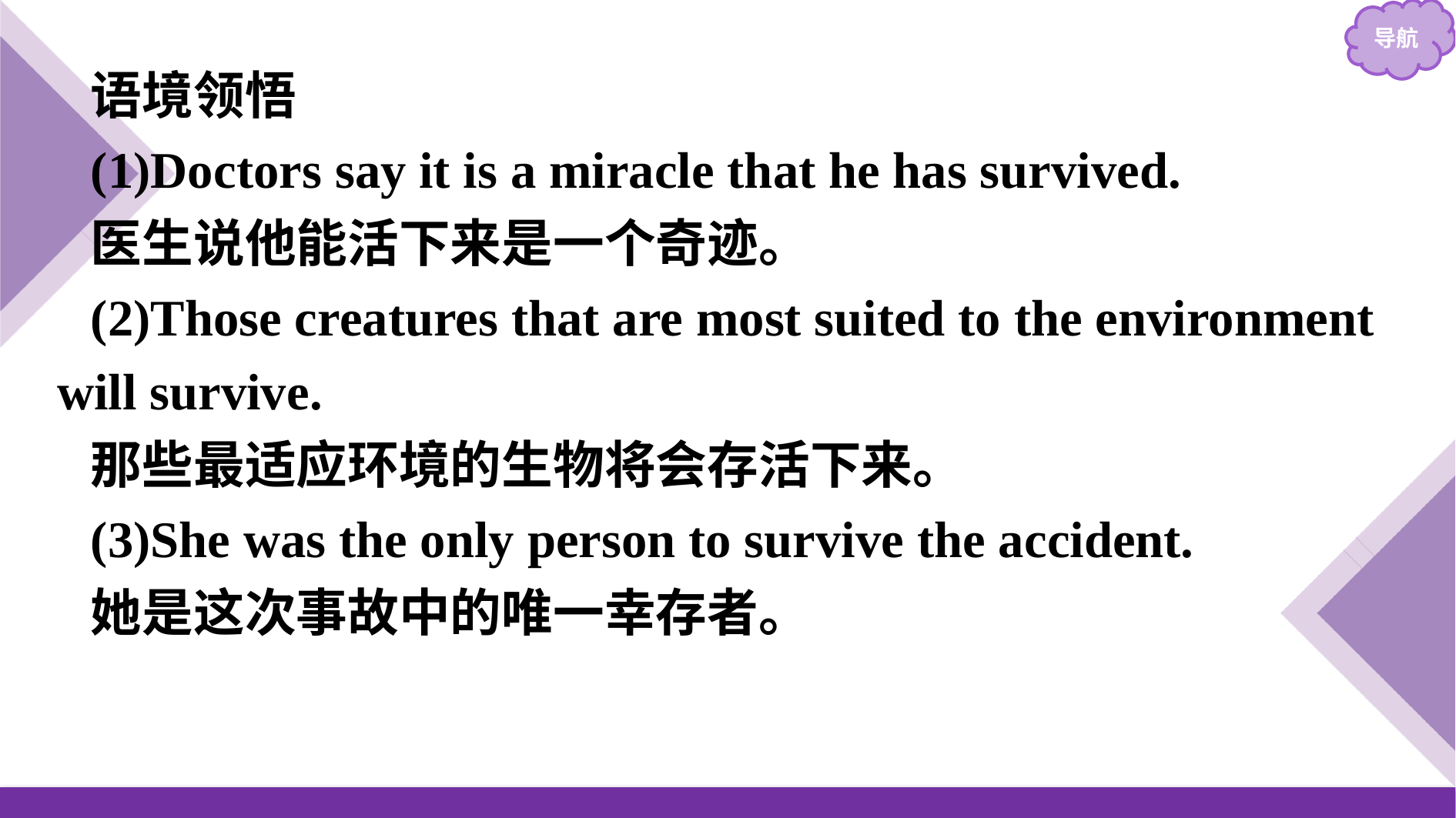

语境领悟
(1)Doctors say it is a miracle that he has survived.
医生说他能活下来是一个奇迹。
(2)Those creatures that are most suited to the environment will survive.
那些最适应环境的生物将会存活下来。
(3)She was the only person to survive the accident.
她是这次事故中的唯一幸存者。